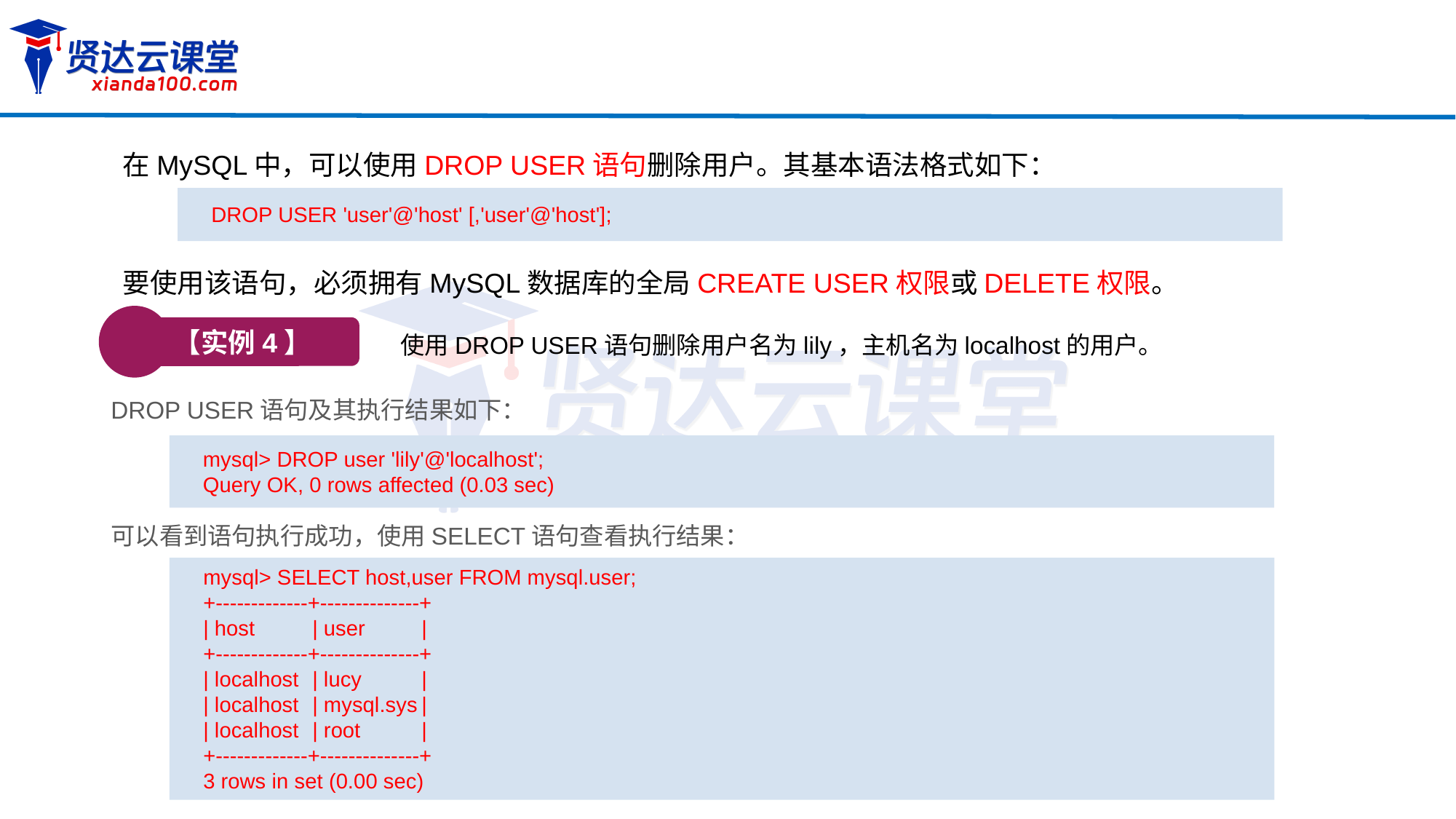

在MySQL中，可以使用DROP USER语句删除用户。其基本语法格式如下：

DROP USER 'user'@'host' [,'user'@'host'];
要使用该语句，必须拥有MySQL数据库的全局CREATE USER权限或DELETE权限。

【实例4】
使用DROP USER语句删除用户名为lily，主机名为localhost的用户。
DROP USER语句及其执行结果如下：

mysql> DROP user 'lily'@'localhost';
Query OK, 0 rows affected (0.03 sec)
可以看到语句执行成功，使用SELECT语句查看执行结果：

mysql> SELECT host,user FROM mysql.user;
+-------------+--------------+
| host   	| user      	|
+-------------+--------------+
| localhost	| lucy     	|
| localhost	| mysql.sys	|
| localhost	| root     	|
+-------------+--------------+
3 rows in set (0.00 sec)